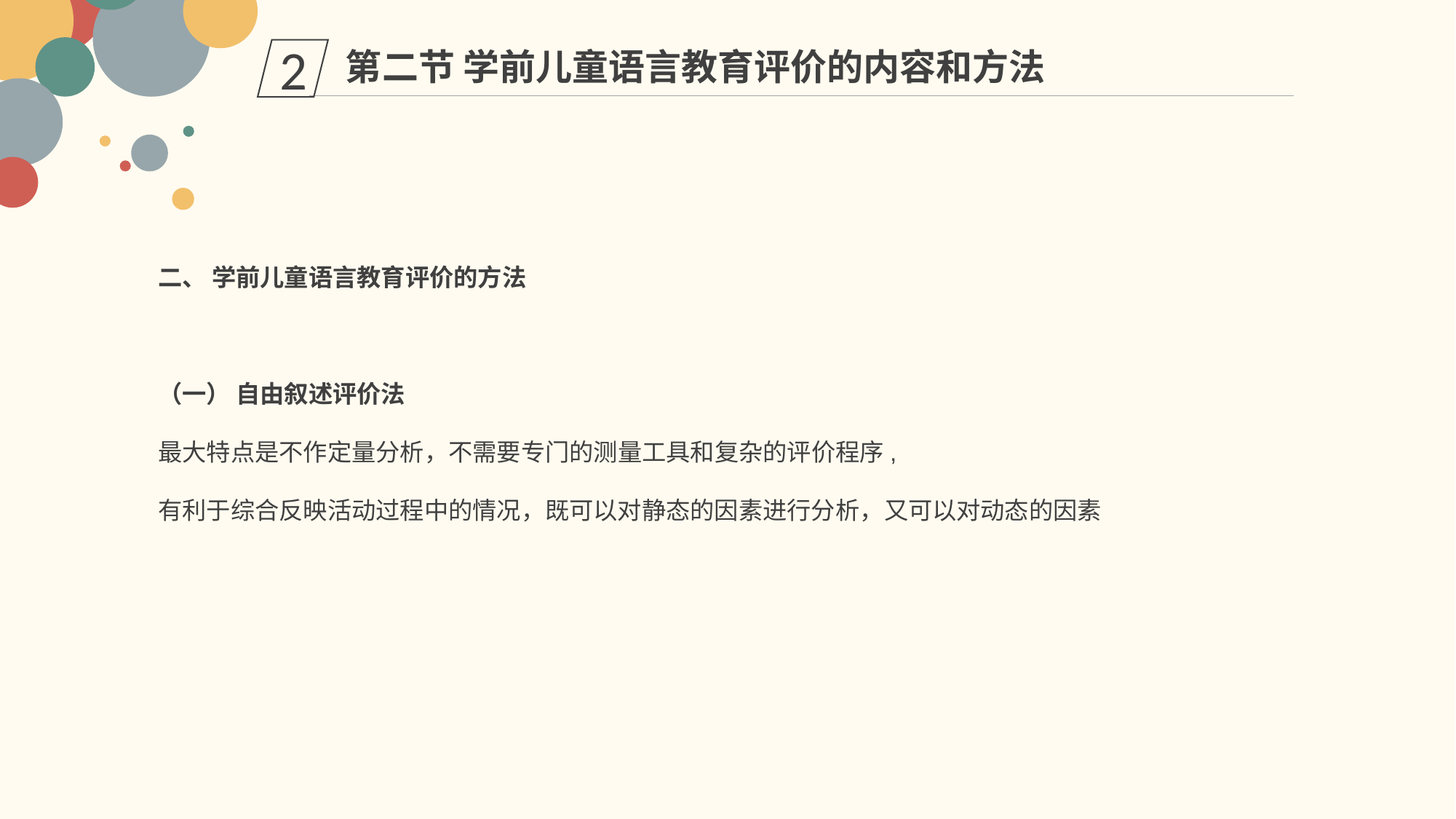

第二节 学前儿童语言教育评价的内容和方法
2
二、 学前儿童语言教育评价的方法

（一） 自由叙述评价法
最大特点是不作定量分析，不需要专门的测量工具和复杂的评价程序,
有利于综合反映活动过程中的情况，既可以对静态的因素进行分析，又可以对动态的因素